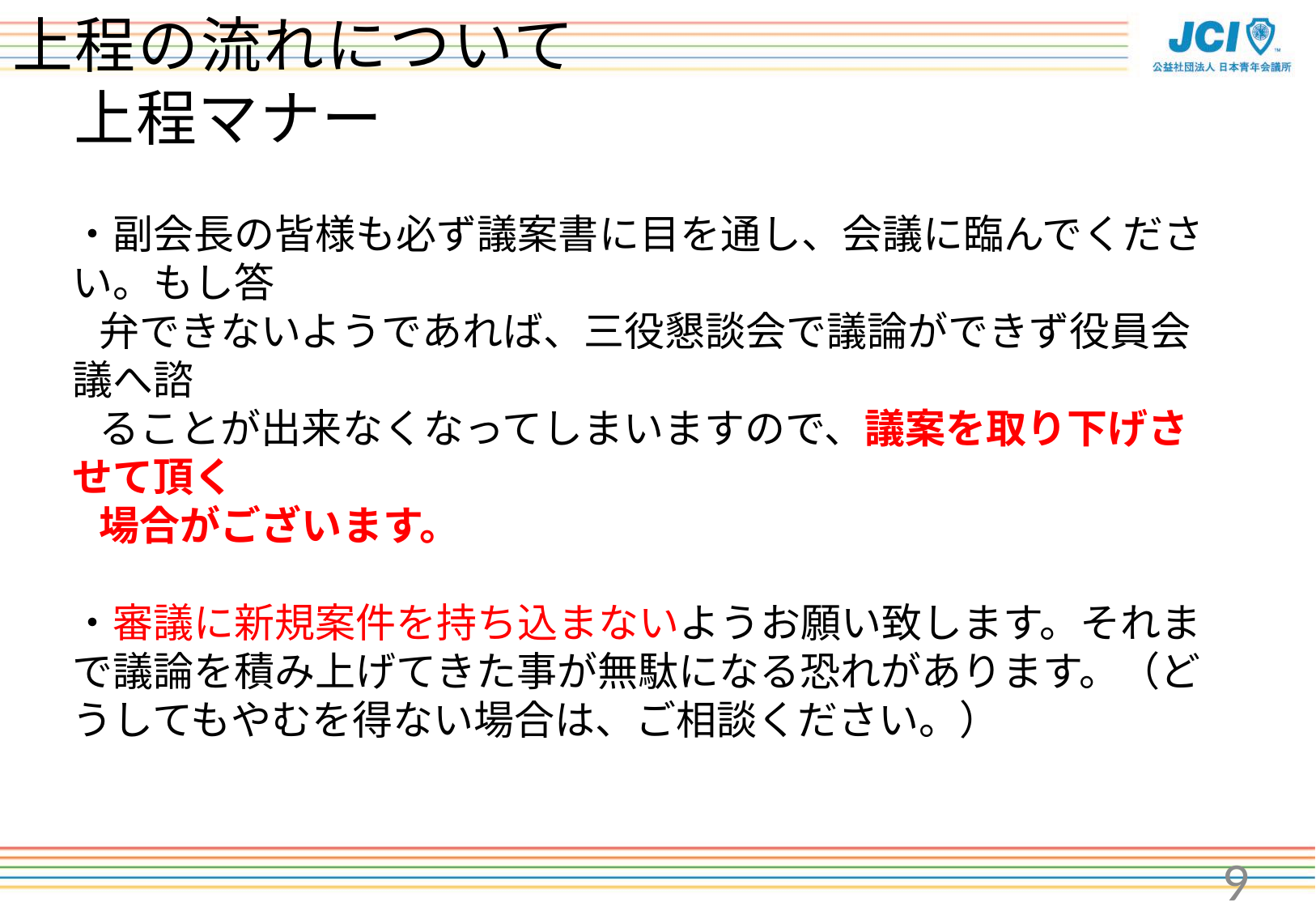

# 上程の流れについて 　上程マナー
・副会長の皆様も必ず議案書に目を通し、会議に臨んでください。もし答
　弁できないようであれば、三役懇談会で議論ができず役員会議へ諮
　ることが出来なくなってしまいますので、議案を取り下げさせて頂く
　場合がございます。

・審議に新規案件を持ち込まないようお願い致します。それまで議論を積み上げてきた事が無駄になる恐れがあります。（どうしてもやむを得ない場合は、ご相談ください。）
9